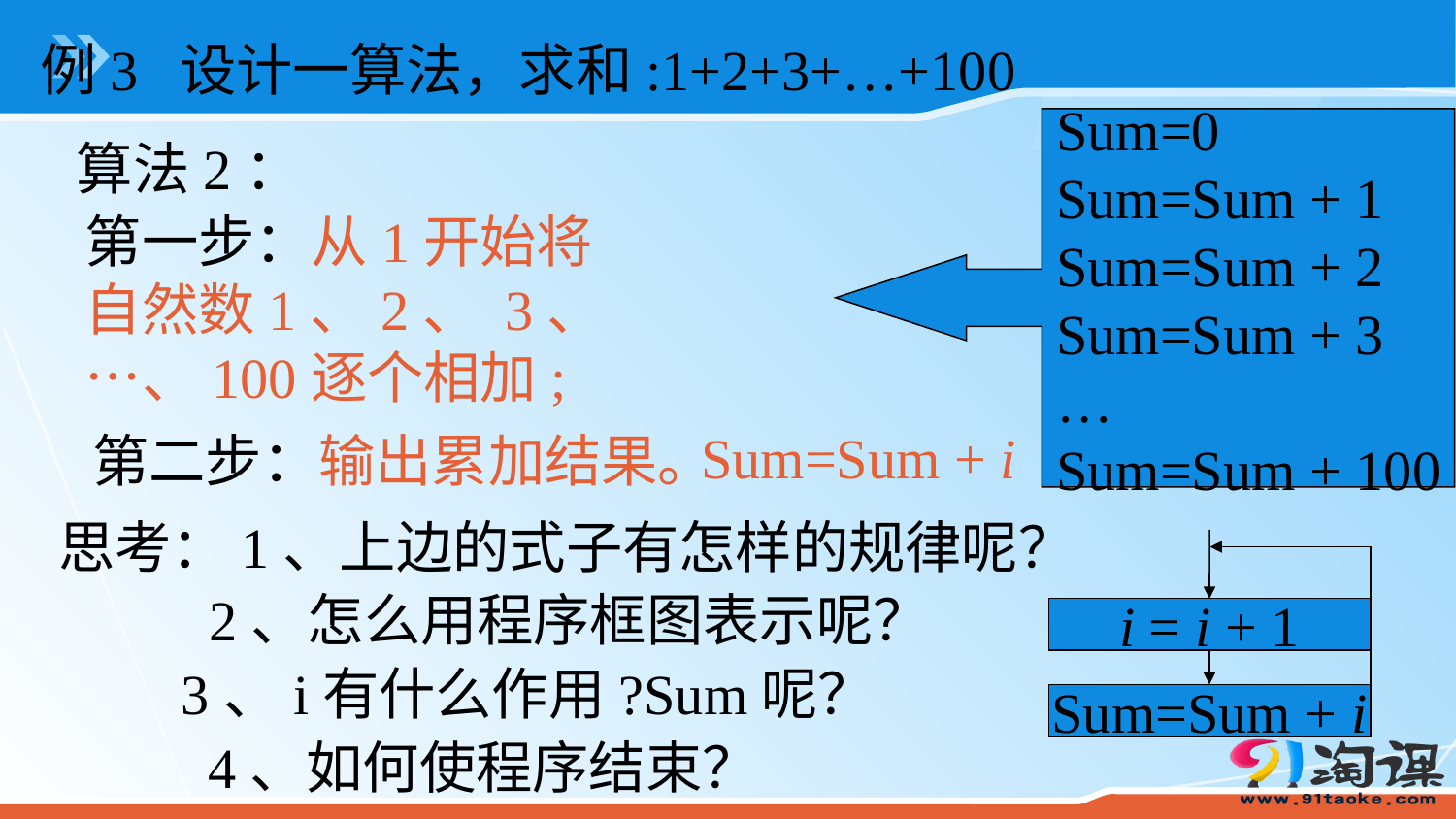

例3  设计一算法，求和:1+2+3+…+100
Sum=0
Sum=Sum + 1
Sum=Sum + 2
Sum=Sum + 3
…
Sum=Sum + 100
算法2：
第一步：从1开始将自然数1、2、 3、…、100逐个相加;
Sum=Sum + i
第二步：输出累加结果。
思考：1、上边的式子有怎样的规律呢？
i = i + 1
Sum=Sum + i
2、怎么用程序框图表示呢？
3、i有什么作用?Sum呢？
4、如何使程序结束？